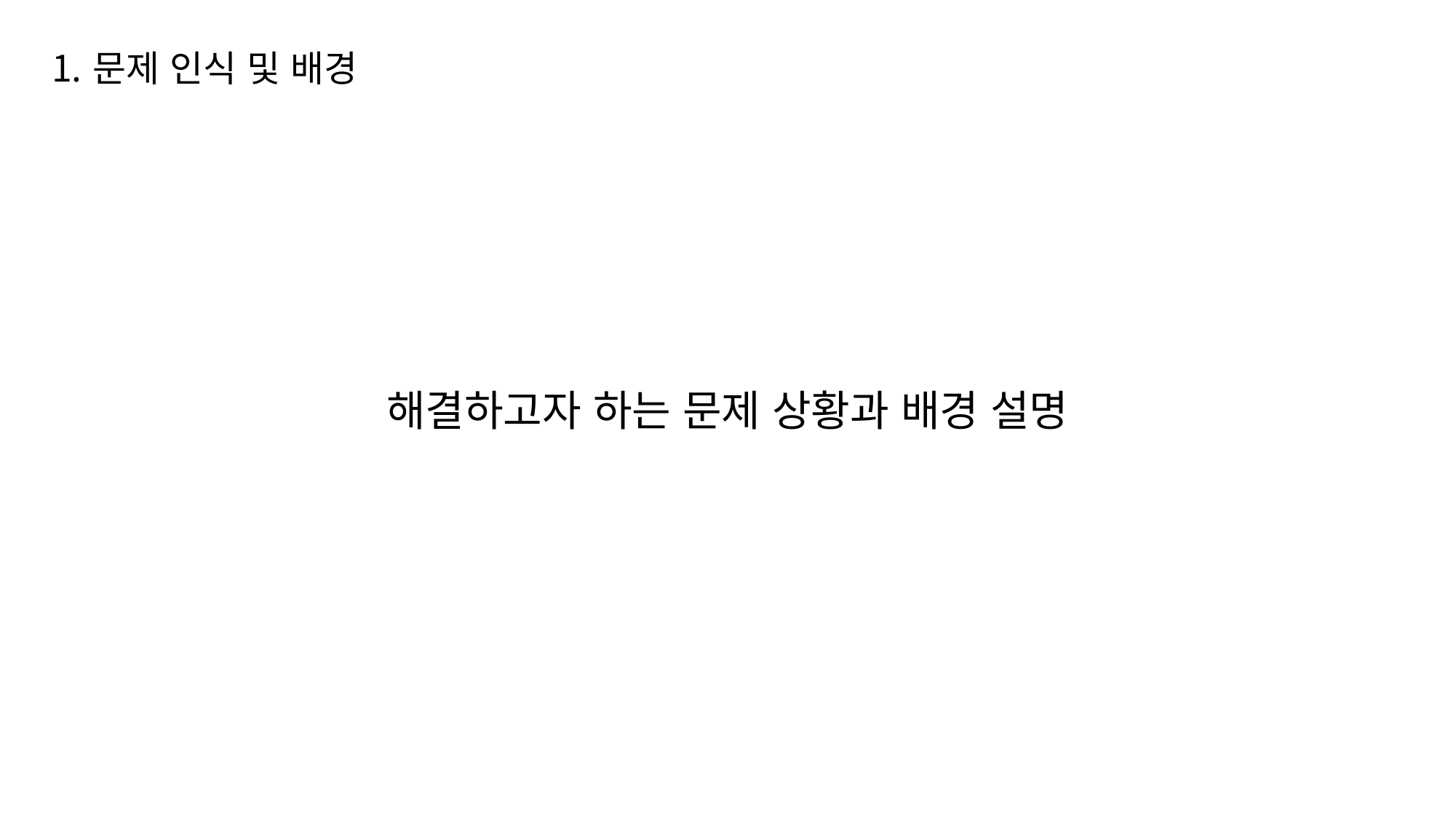

문제 인식 및 배경
해결하고자 하는 문제 상황과 배경 설명